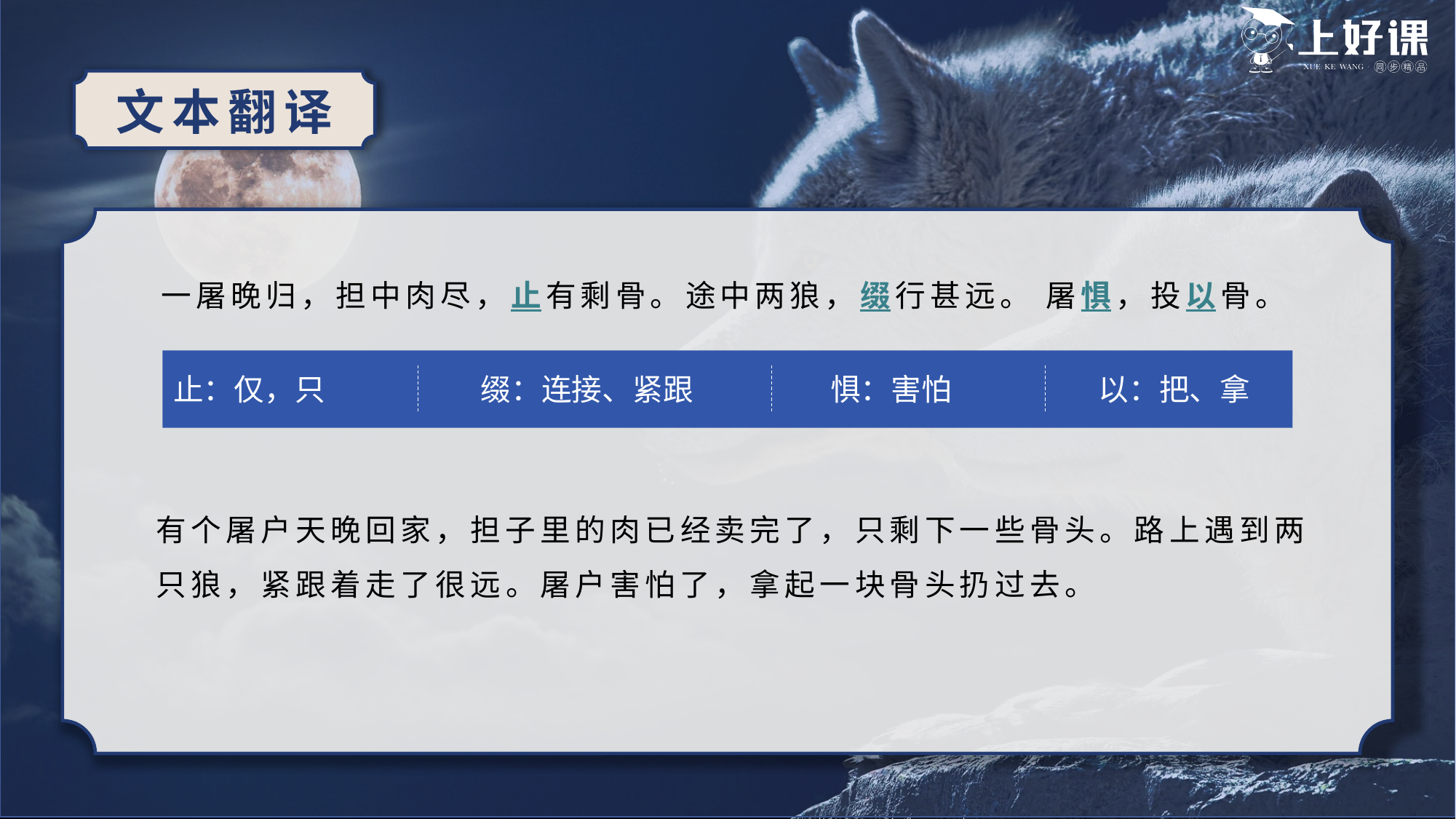

文本翻译
一屠晚归，担中肉尽，止有剩骨。途中两狼，缀行甚远。 屠惧，投以骨。

止：仅，只
缀：连接、紧跟
惧：害怕
以：把、拿
有个屠户天晚回家，担子里的肉已经卖完了，只剩下一些骨头。路上遇到两只狼，紧跟着走了很远。屠户害怕了，拿起一块骨头扔过去。